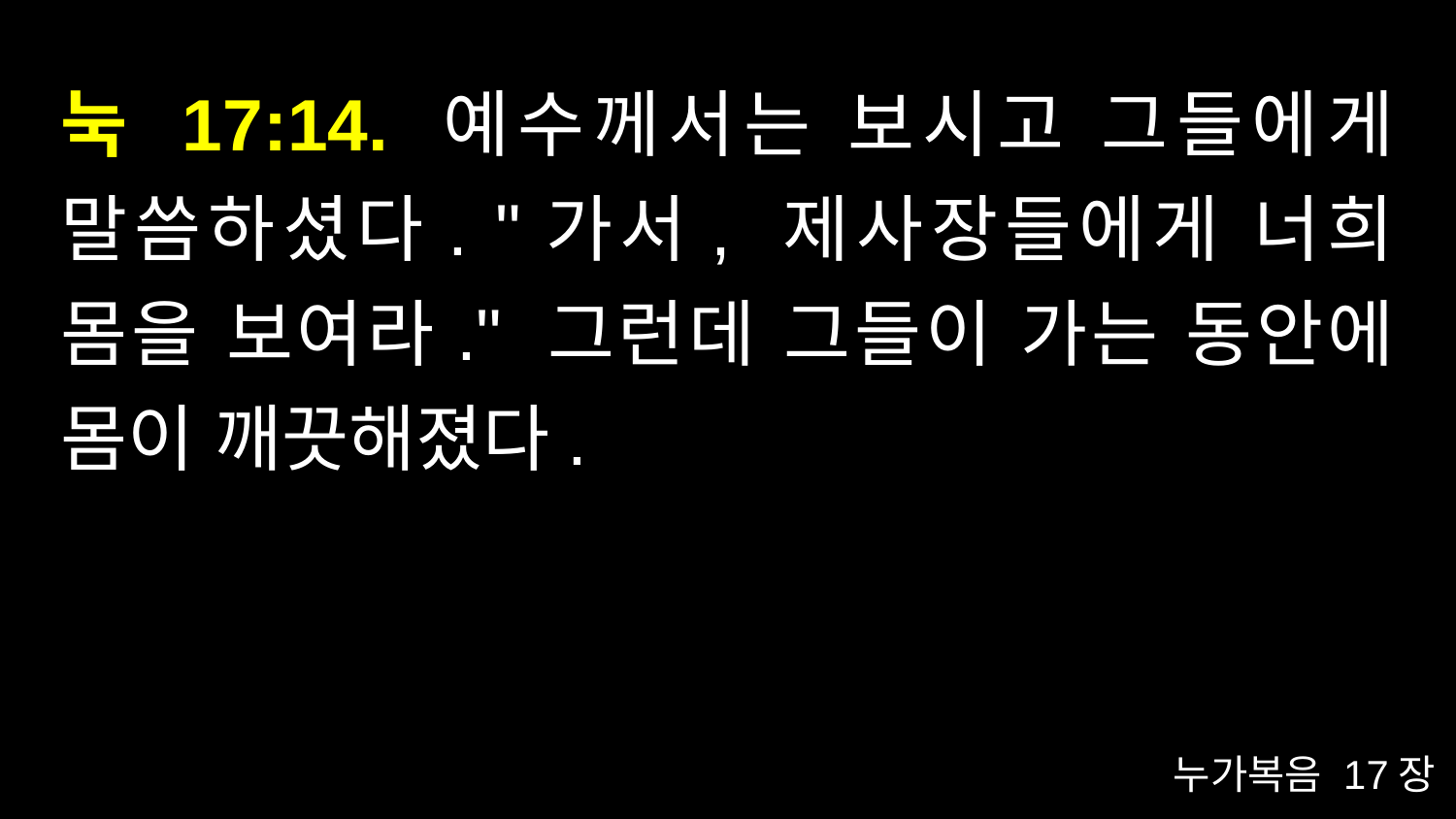

# 눅 17:14. 예수께서는 보시고 그들에게 말씀하셨다. "가서, 제사장들에게 너희 몸을 보여라." 그런데 그들이 가는 동안에 몸이 깨끗해졌다.
누가복음 17장